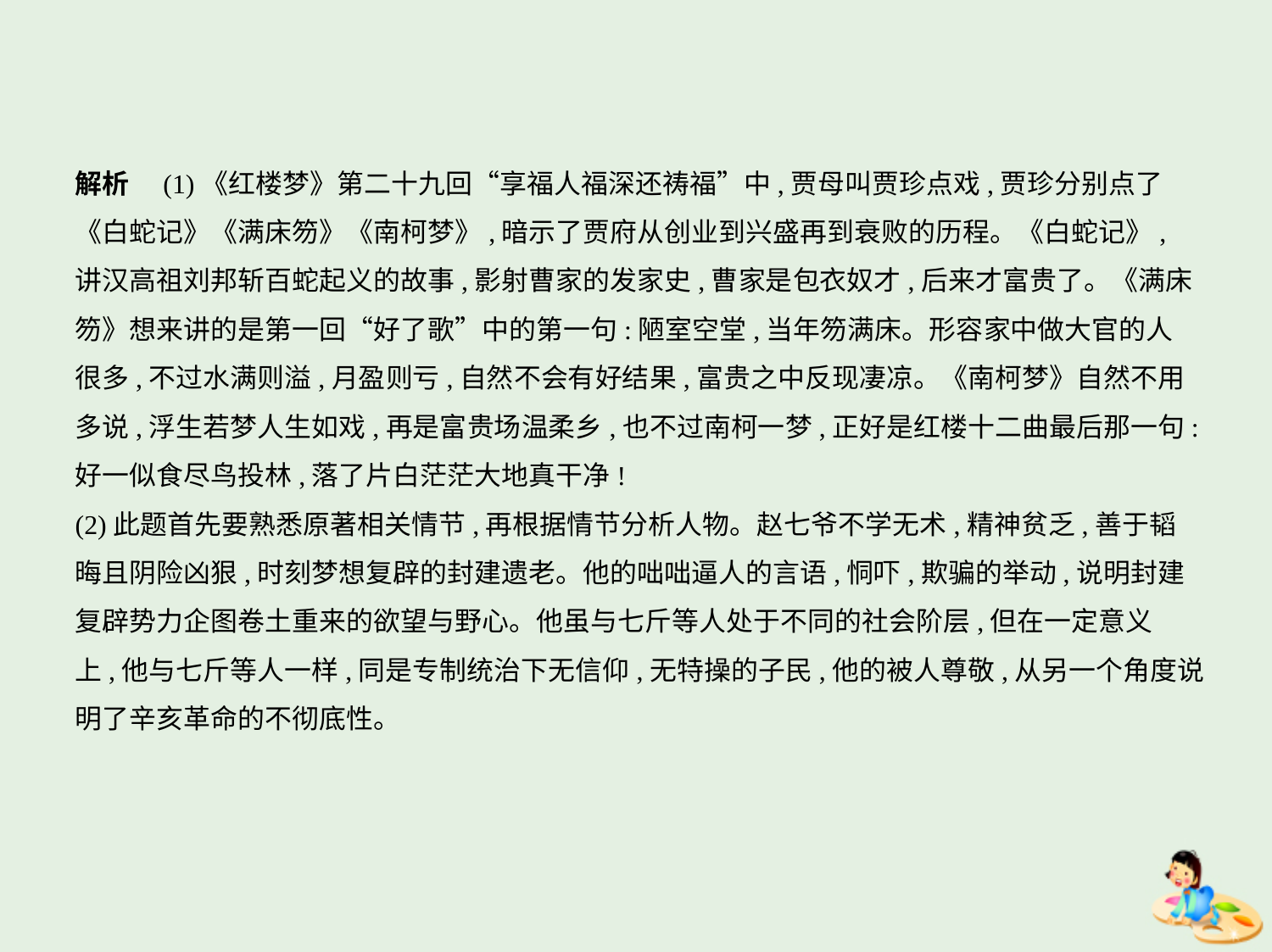

解析　(1)《红楼梦》第二十九回“享福人福深还祷福”中,贾母叫贾珍点戏,贾珍分别点了
《白蛇记》《满床笏》《南柯梦》,暗示了贾府从创业到兴盛再到衰败的历程。《白蛇记》,
讲汉高祖刘邦斩百蛇起义的故事,影射曹家的发家史,曹家是包衣奴才,后来才富贵了。《满床
笏》想来讲的是第一回“好了歌”中的第一句:陋室空堂,当年笏满床。形容家中做大官的人
很多,不过水满则溢,月盈则亏,自然不会有好结果,富贵之中反现凄凉。《南柯梦》自然不用
多说,浮生若梦人生如戏,再是富贵场温柔乡,也不过南柯一梦,正好是红楼十二曲最后那一句:
好一似食尽鸟投林,落了片白茫茫大地真干净!
(2)此题首先要熟悉原著相关情节,再根据情节分析人物。赵七爷不学无术,精神贫乏,善于韬
晦且阴险凶狠,时刻梦想复辟的封建遗老。他的咄咄逼人的言语,恫吓,欺骗的举动,说明封建
复辟势力企图卷土重来的欲望与野心。他虽与七斤等人处于不同的社会阶层,但在一定意义
上,他与七斤等人一样,同是专制统治下无信仰,无特操的子民,他的被人尊敬,从另一个角度说
明了辛亥革命的不彻底性。